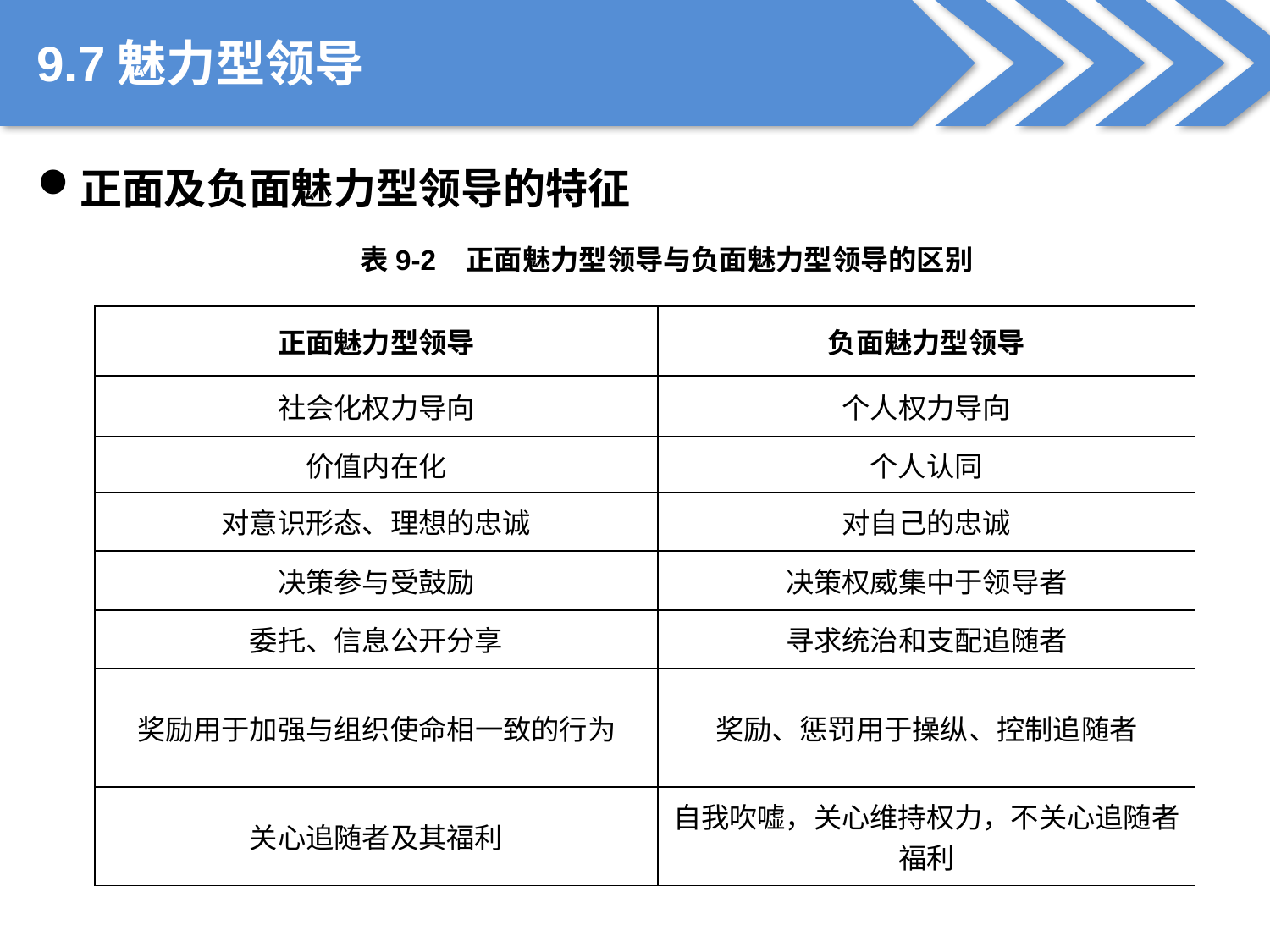

9.7魅力型领导
正面及负面魅力型领导的特征
表9-2   正面魅力型领导与负面魅力型领导的区别
| 正面魅力型领导 | 负面魅力型领导 |
| --- | --- |
| 社会化权力导向 | 个人权力导向 |
| 价值内在化 | 个人认同 |
| 对意识形态、理想的忠诚 | 对自己的忠诚 |
| 决策参与受鼓励 | 决策权威集中于领导者 |
| 委托、信息公开分享 | 寻求统治和支配追随者 |
| 奖励用于加强与组织使命相一致的行为 | 奖励、惩罚用于操纵、控制追随者 |
| 关心追随者及其福利 | 自我吹嘘，关心维持权力，不关心追随者福利 |